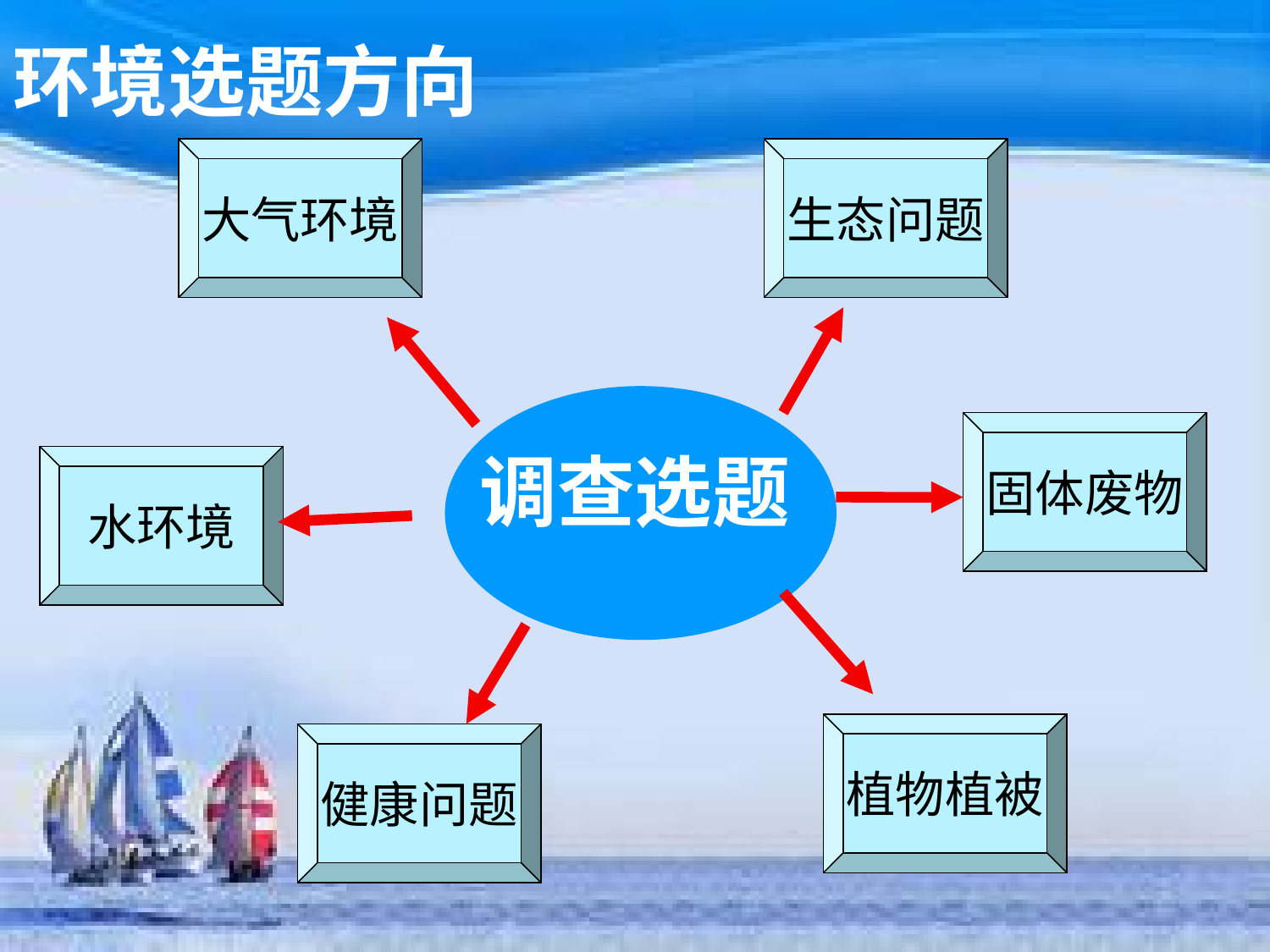

环境选题方向
大气环境
生态问题

固体废物
# 调查选题
水环境

植物植被
健康问题